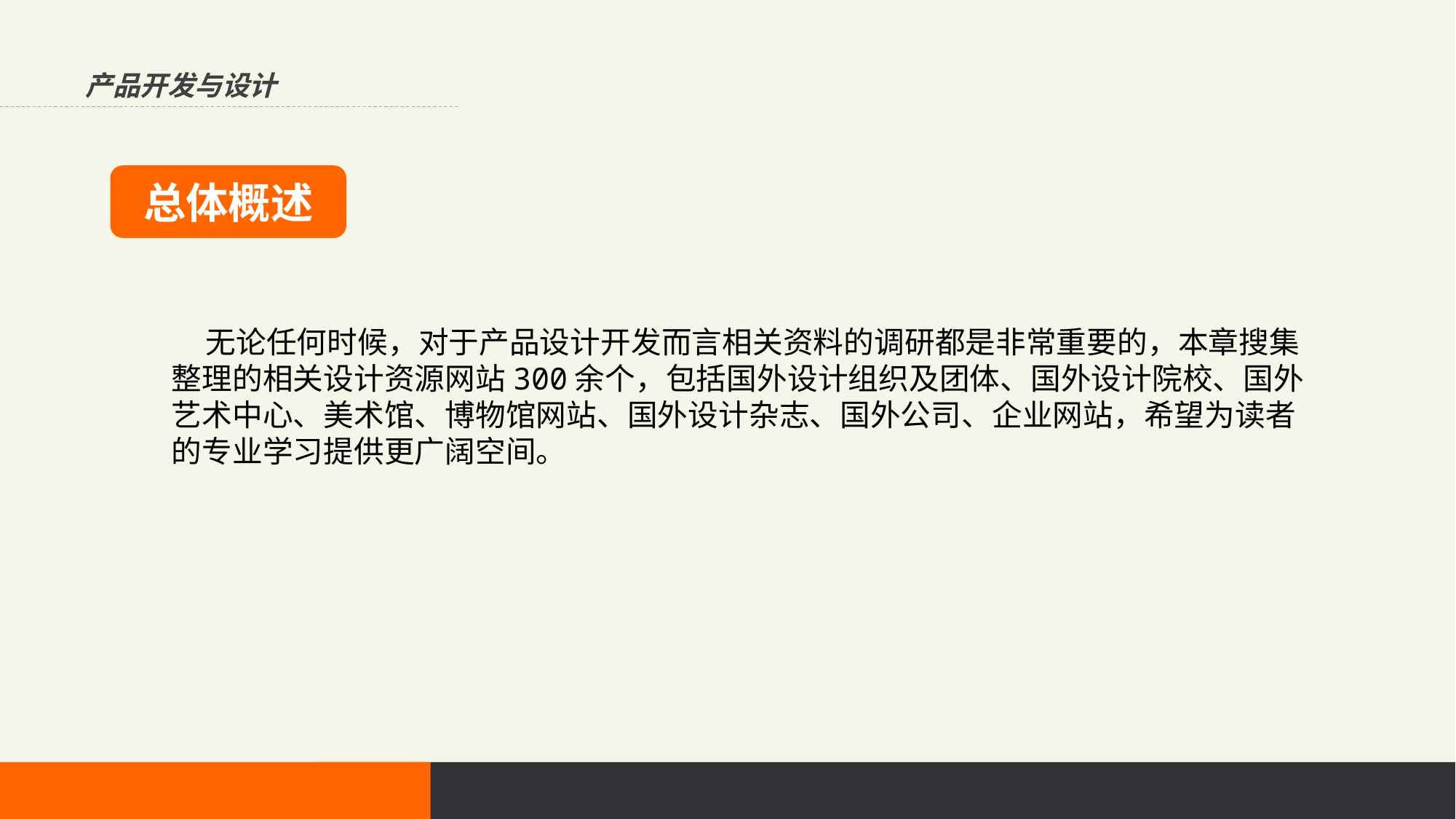

产品开发与设计
总体概述
    无论任何时候，对于产品设计开发而言相关资料的调研都是非常重要的，本章搜集整理的相关设计资源网站300余个，包括国外设计组织及团体、国外设计院校、国外艺术中心、美术馆、博物馆网站、国外设计杂志、国外公司、企业网站，希望为读者的专业学习提供更广阔空间。